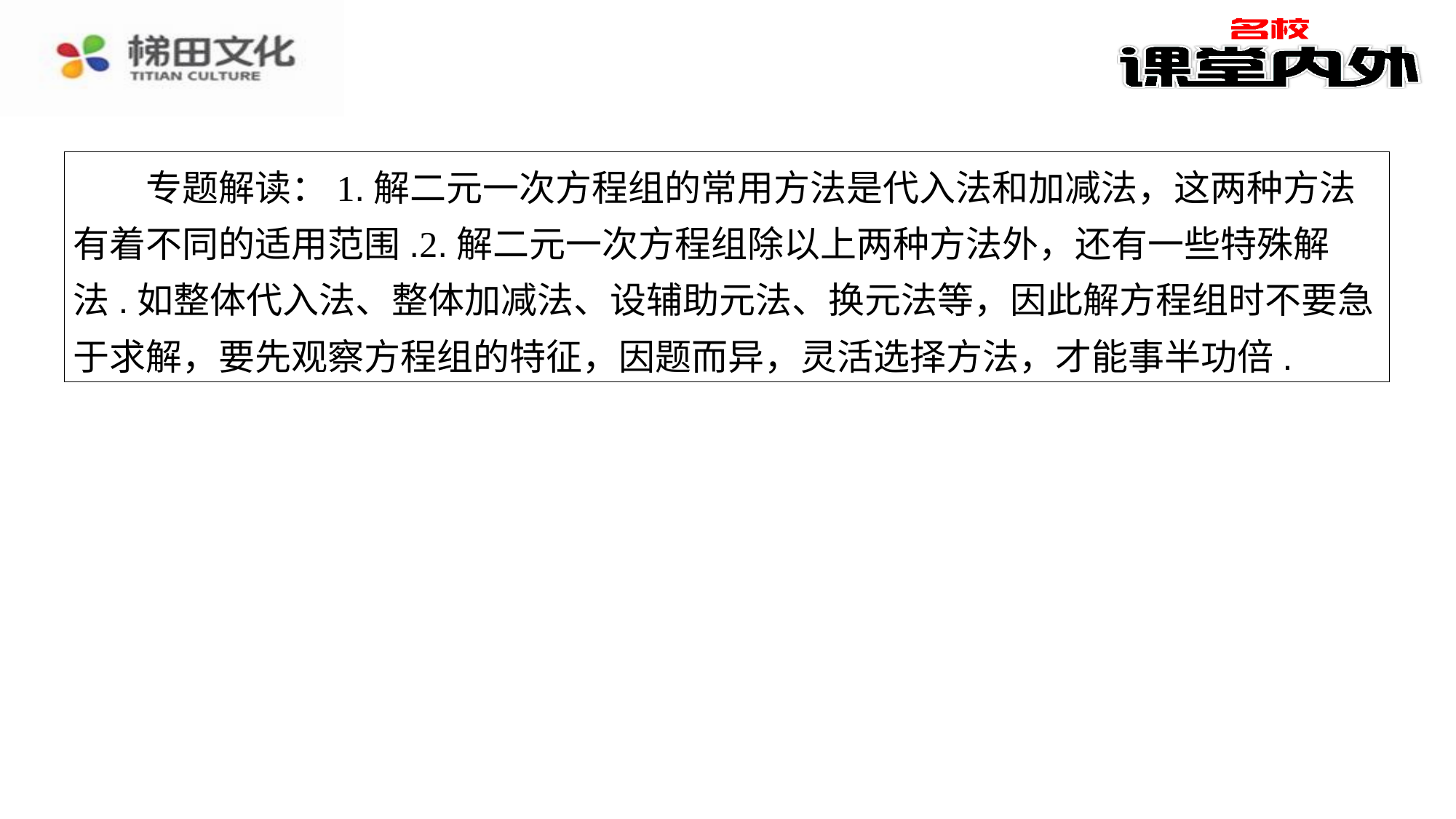

专题解读：1.解二元一次方程组的常用方法是代入法和加减法，这两种方法
有着不同的适用范围.2.解二元一次方程组除以上两种方法外，还有一些特殊解
法.如整体代入法、整体加减法、设辅助元法、换元法等，因此解方程组时不要急
于求解，要先观察方程组的特征，因题而异，灵活选择方法，才能事半功倍.